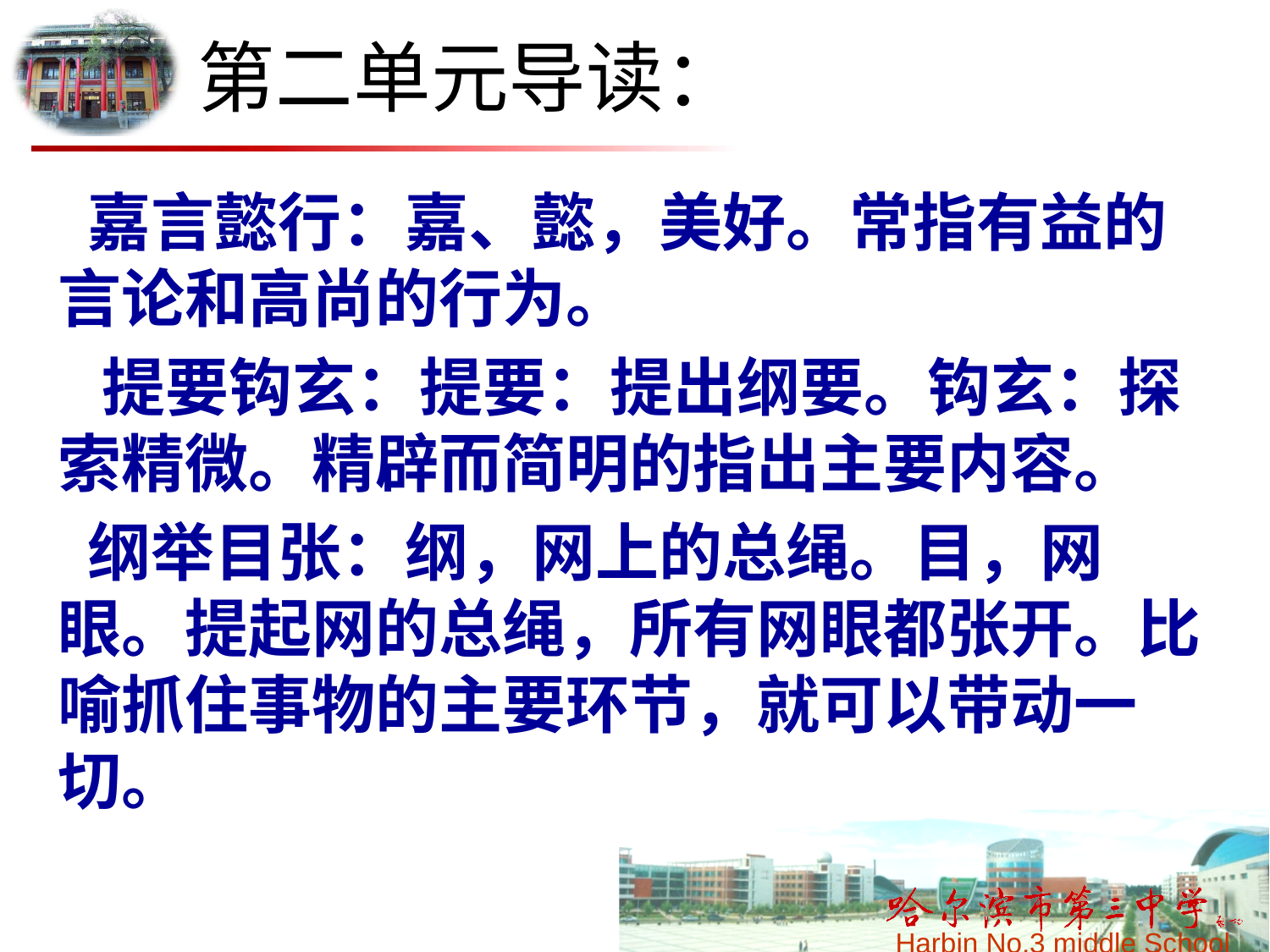

# 第二单元导读：
 嘉言懿行：嘉、懿，美好。常指有益的言论和高尚的行为。
  提要钩玄：提要：提出纲要。钩玄：探索精微。精辟而简明的指出主要内容。
 纲举目张：纲，网上的总绳。目，网眼。提起网的总绳，所有网眼都张开。比喻抓住事物的主要环节，就可以带动一切。